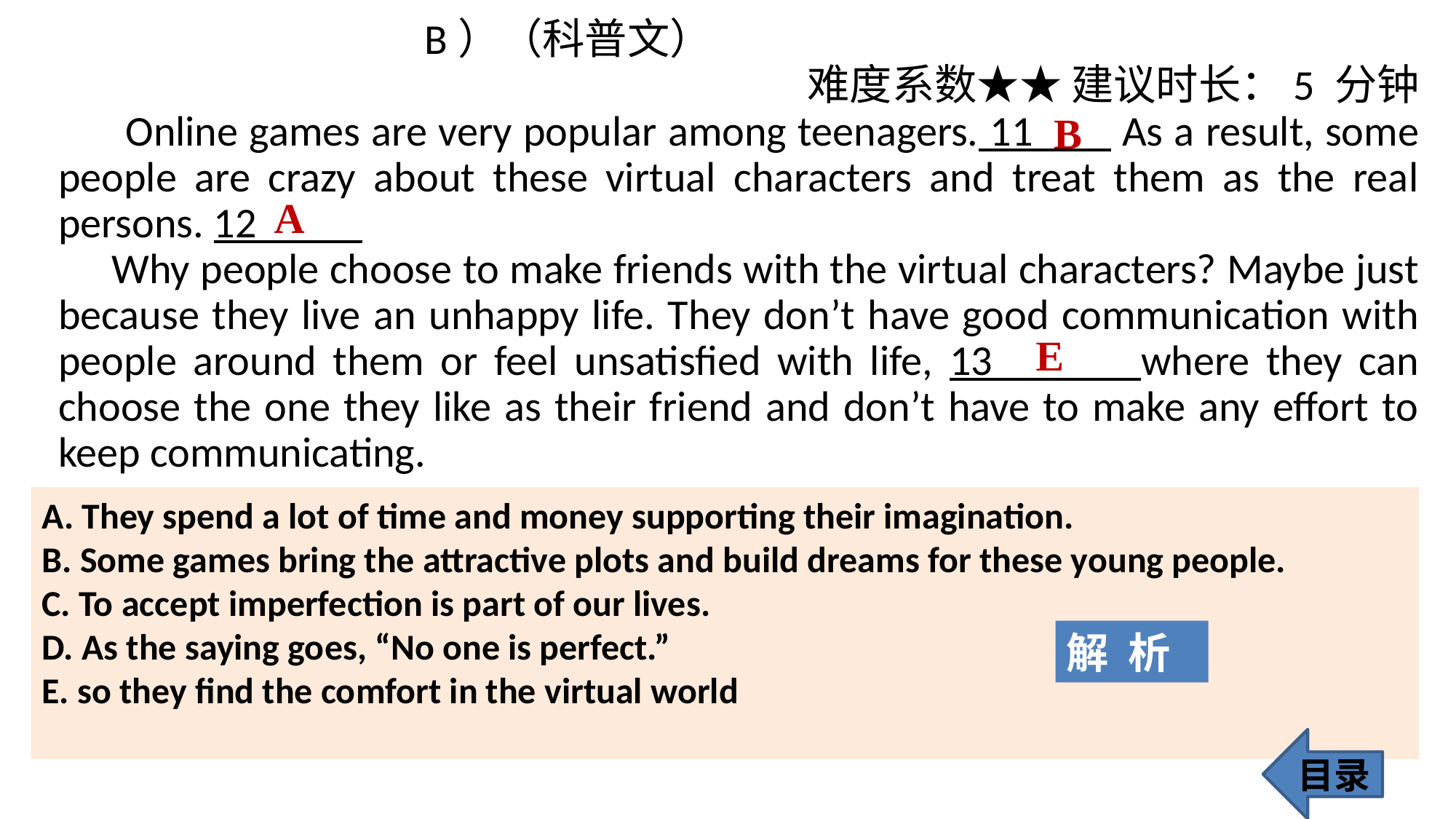

B）（科普文）
难度系数★★ 建议时长：5 分钟
      Online games are very popular among teenagers. 11        As a result, some people are crazy about these virtual characters and treat them as the real persons. 12_____
     Why people choose to make friends with the virtual characters? Maybe just because they live an unhappy life. They don’t have good communication with people around them or feel unsatisfied with life, 13         where they can choose the one they like as their friend and don’t have to make any effort to keep communicating.
B
A
E
A. They spend a lot of time and money supporting their imagination.
B. Some games bring the attractive plots and build dreams for these young people.
C. To accept imperfection is part of our lives.
D. As the saying goes, “No one is perfect.”
E. so they find the comfort in the virtual world
解  析
目录
282